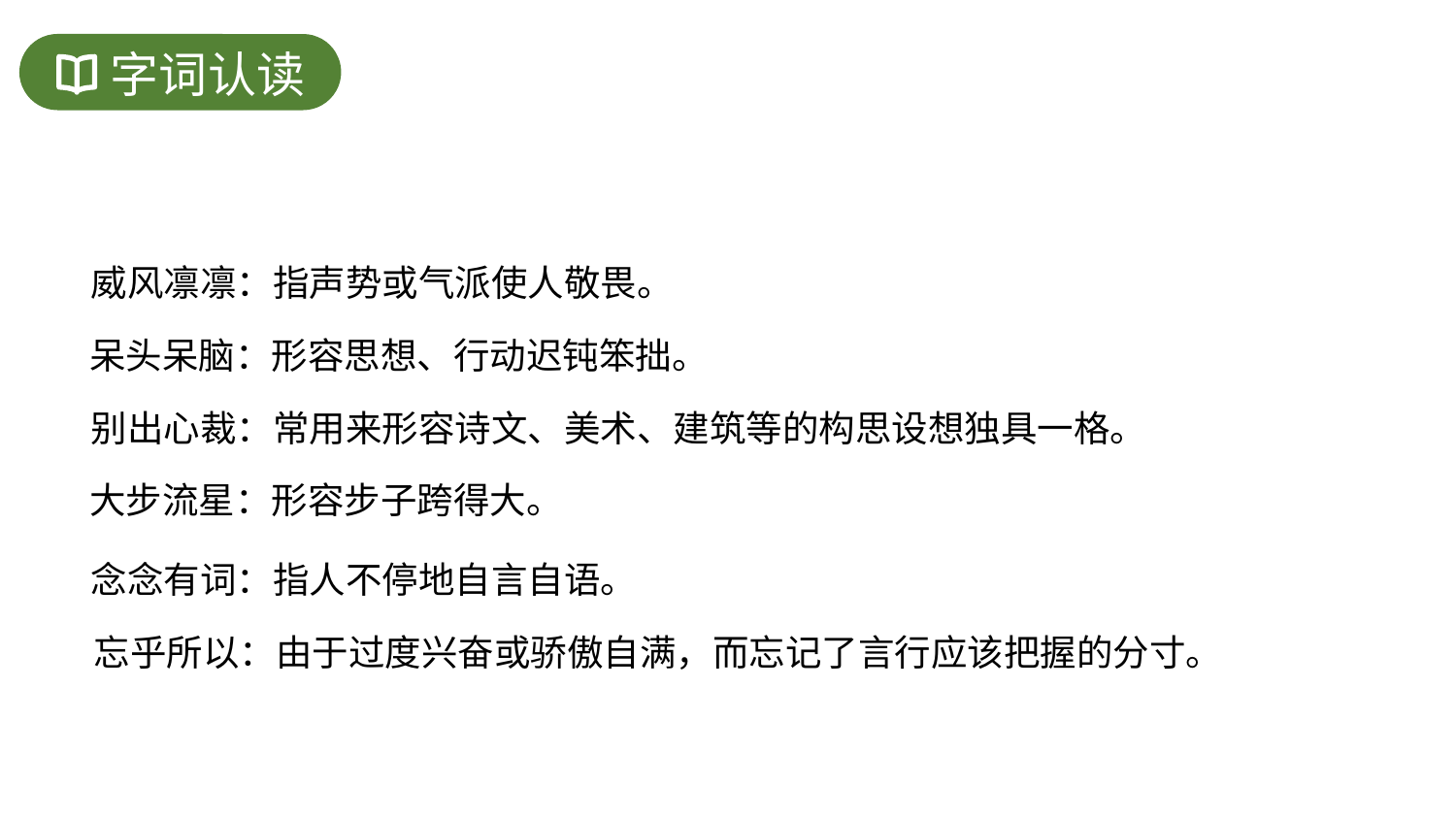

字词认读
威风凛凛：指声势或气派使人敬畏。
呆头呆脑：形容思想、行动迟钝笨拙。
别出心裁：常用来形容诗文、美术、建筑等的构思设想独具一格。
大步流星：形容步子跨得大。
念念有词：指人不停地自言自语。
忘乎所以：由于过度兴奋或骄傲自满，而忘记了言行应该把握的分寸。